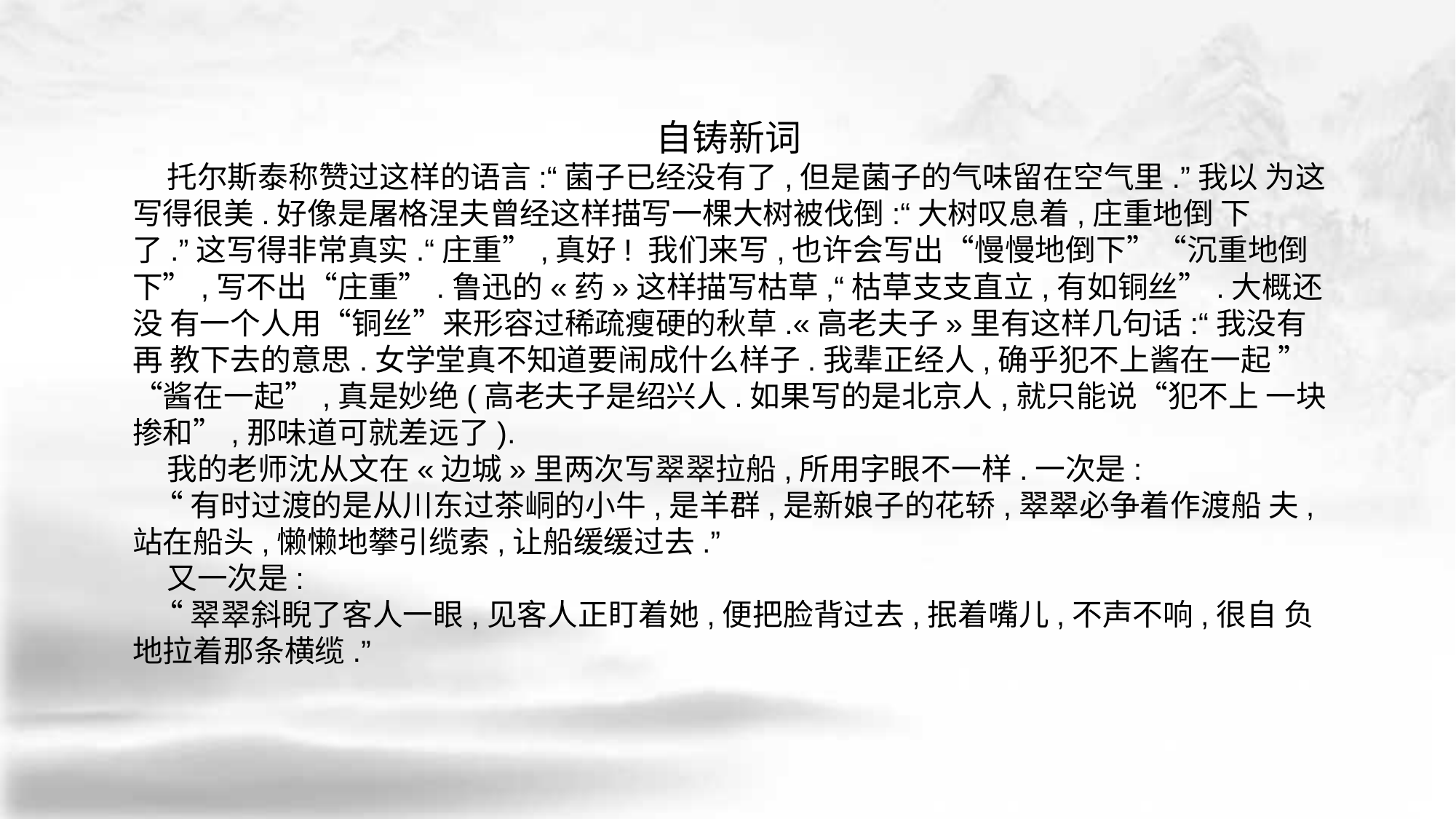

自铸新词
    托尔斯泰称赞过这样的语言:“菌子已经没有了,但是菌子的气味留在空气里.”我以 为这写得很美.好像是屠格涅夫曾经这样描写一棵大树被伐倒:“大树叹息着,庄重地倒 下了.”这写得非常真实.“庄重”,真好! 我们来写,也许会写出“慢慢地倒下”“沉重地倒 下”,写不出“庄重”.鲁迅的«药»这样描写枯草,“枯草支支直立,有如铜丝”.大概还没 有一个人用“铜丝”来形容过稀疏瘦硬的秋草.«高老夫子»里有这样几句话:“我没有再 教下去的意思.女学堂真不知道要闹成什么样子.我辈正经人,确乎犯不上酱在一起 ”“酱在一起”,真是妙绝(高老夫子是绍兴人.如果写的是北京人,就只能说“犯不上 一块掺和”,那味道可就差远了).
    我的老师沈从文在«边城»里两次写翠翠拉船,所用字眼不一样.一次是:
   “有时过渡的是从川东过茶峒的小牛,是羊群,是新娘子的花轿,翠翠必争着作渡船 夫,站在船头,懒懒地攀引缆索,让船缓缓过去.”
    又一次是:
   “翠翠斜睨了客人一眼,见客人正盯着她,便把脸背过去,抿着嘴儿,不声不响,很自 负地拉着那条横缆.”